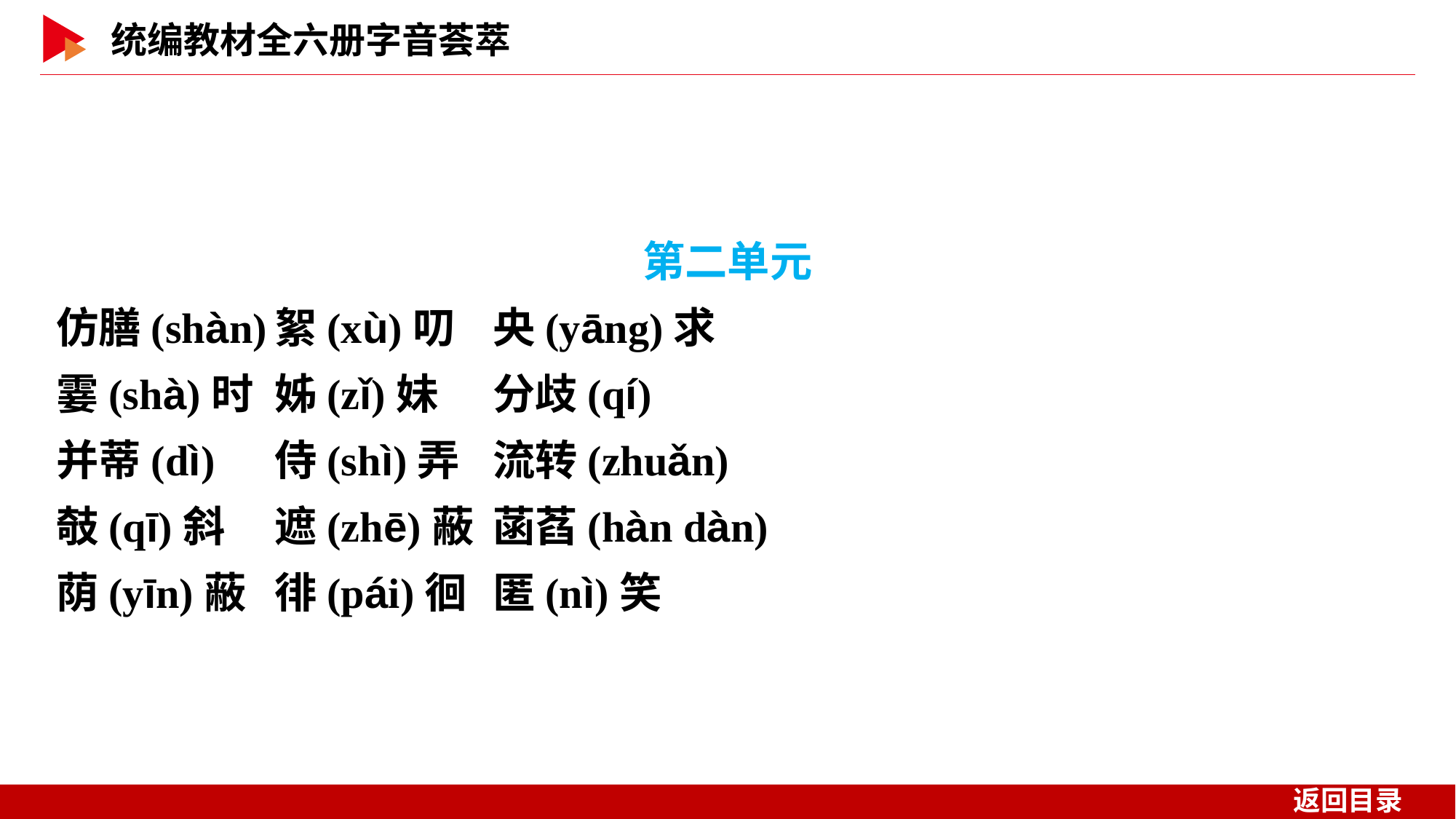

第二单元
仿膳(shàn)	絮(xù)叨	央(yāng)求
霎(shà)时	姊(zǐ)妹	分歧(qí)
并蒂(dì)	侍(shì)弄	流转(zhuǎn)
攲(qī)斜	遮(zhē)蔽	菡萏(hàn dàn)
荫(yīn)蔽	徘(pái)徊	匿(nì)笑